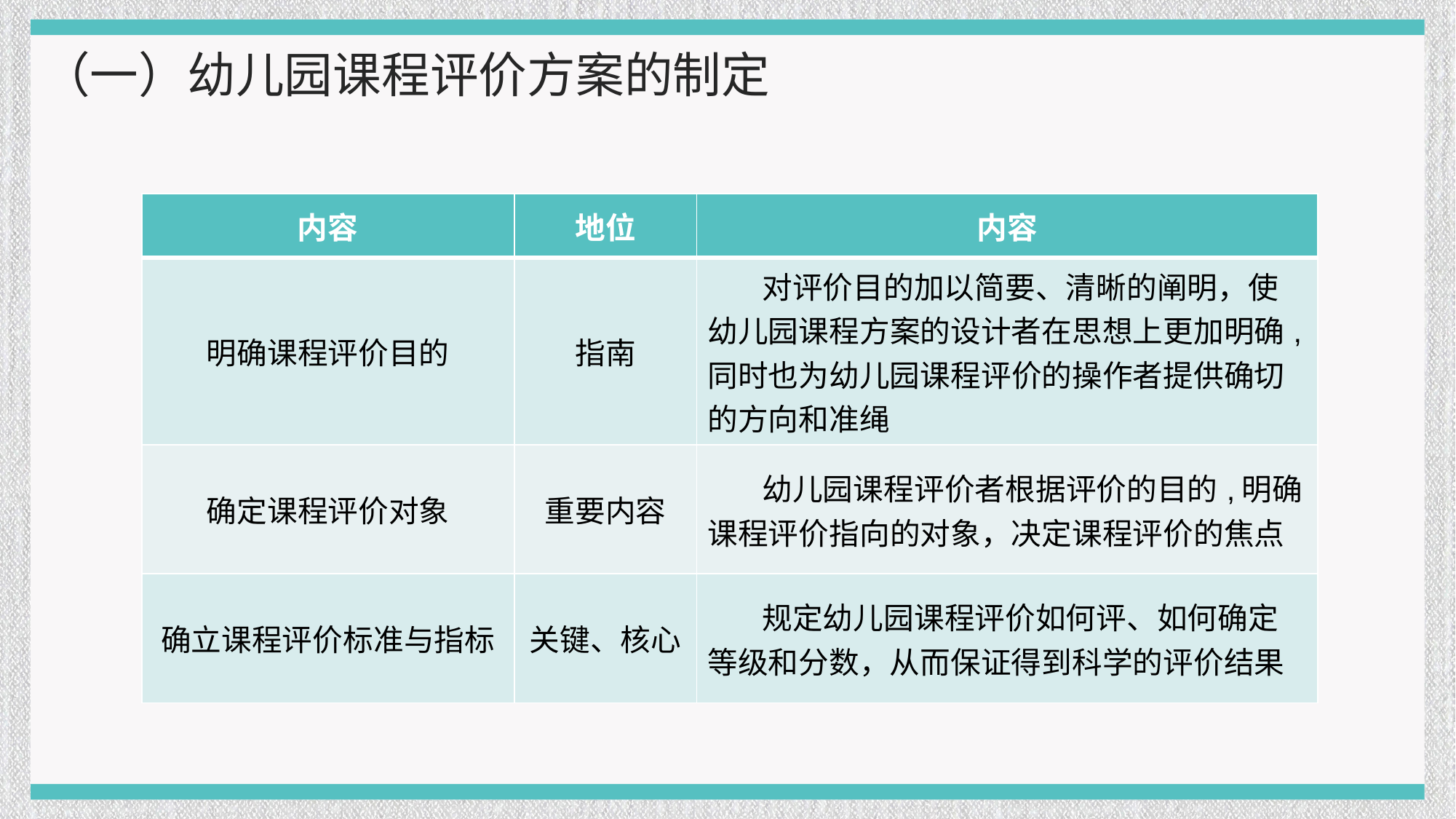

（一）幼儿园课程评价方案的制定
| 内容 | 地位 | 内容 |
| --- | --- | --- |
| 明确课程评价目的 | 指南 | 对评价目的加以简要、清晰的阐明，使幼儿园课程方案的设计者在思想上更加明确,同时也为幼儿园课程评价的操作者提供确切的方向和准绳 |
| 确定课程评价对象 | 重要内容 | 幼儿园课程评价者根据评价的目的,明确课程评价指向的对象，决定课程评价的焦点 |
| 确立课程评价标准与指标 | 关键、核心 | 规定幼儿园课程评价如何评、如何确定等级和分数，从而保证得到科学的评价结果 |